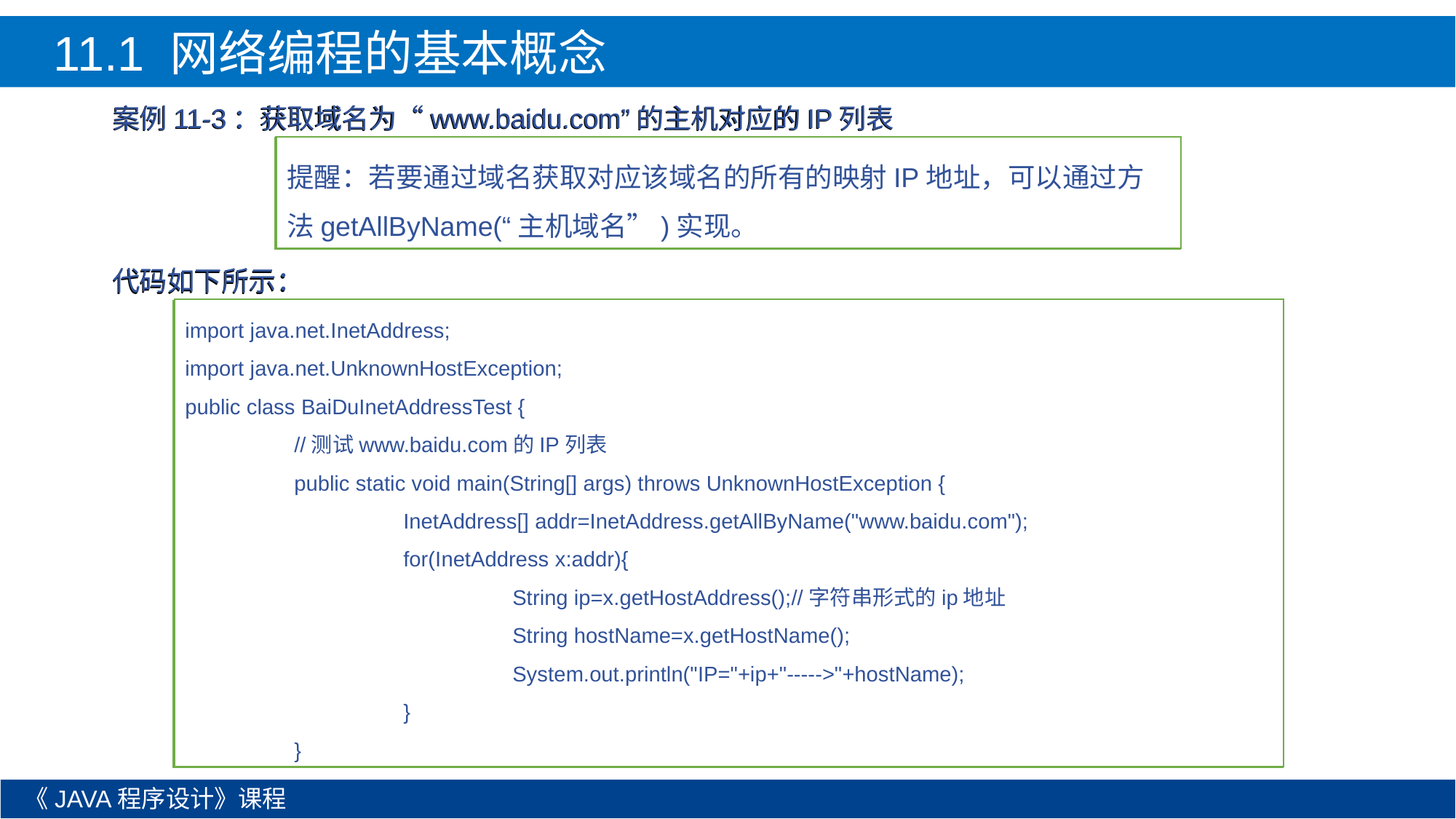

11.1 网络编程的基本概念
案例11-3：获取域名为“www.baidu.com”的主机对应的IP列表
案例11-3：获取域名为“www.baidu.com”的主机对应的IP列表
提醒：若要通过域名获取对应该域名的所有的映射IP地址，可以通过方法getAllByName(“主机域名”)实现。
提醒：若要通过域名获取对应该域名的所有的映射IP地址，可以通过方法getAllByName(“主机域名”)实现。
代码如下所示：
代码如下所示：
import java.net.InetAddress;
import java.net.UnknownHostException;
public class BaiDuInetAddressTest {
	//测试www.baidu.com的IP列表
	public static void main(String[] args) throws UnknownHostException {
		InetAddress[] addr=InetAddress.getAllByName("www.baidu.com");
		for(InetAddress x:addr){
			String ip=x.getHostAddress();//字符串形式的ip地址
			String hostName=x.getHostName();
			System.out.println("IP="+ip+"----->"+hostName);
		}
	}
import java.net.InetAddress;
import java.net.UnknownHostException;
public class BaiDuInetAddressTest {
	//测试www.baidu.com的IP列表
	public static void main(String[] args) throws UnknownHostException {
		InetAddress[] addr=InetAddress.getAllByName("www.baidu.com");
		for(InetAddress x:addr){
			String ip=x.getHostAddress();//字符串形式的ip地址
			String hostName=x.getHostName();
			System.out.println("IP="+ip+"----->"+hostName);
		}
	}
《JAVA程序设计》课程